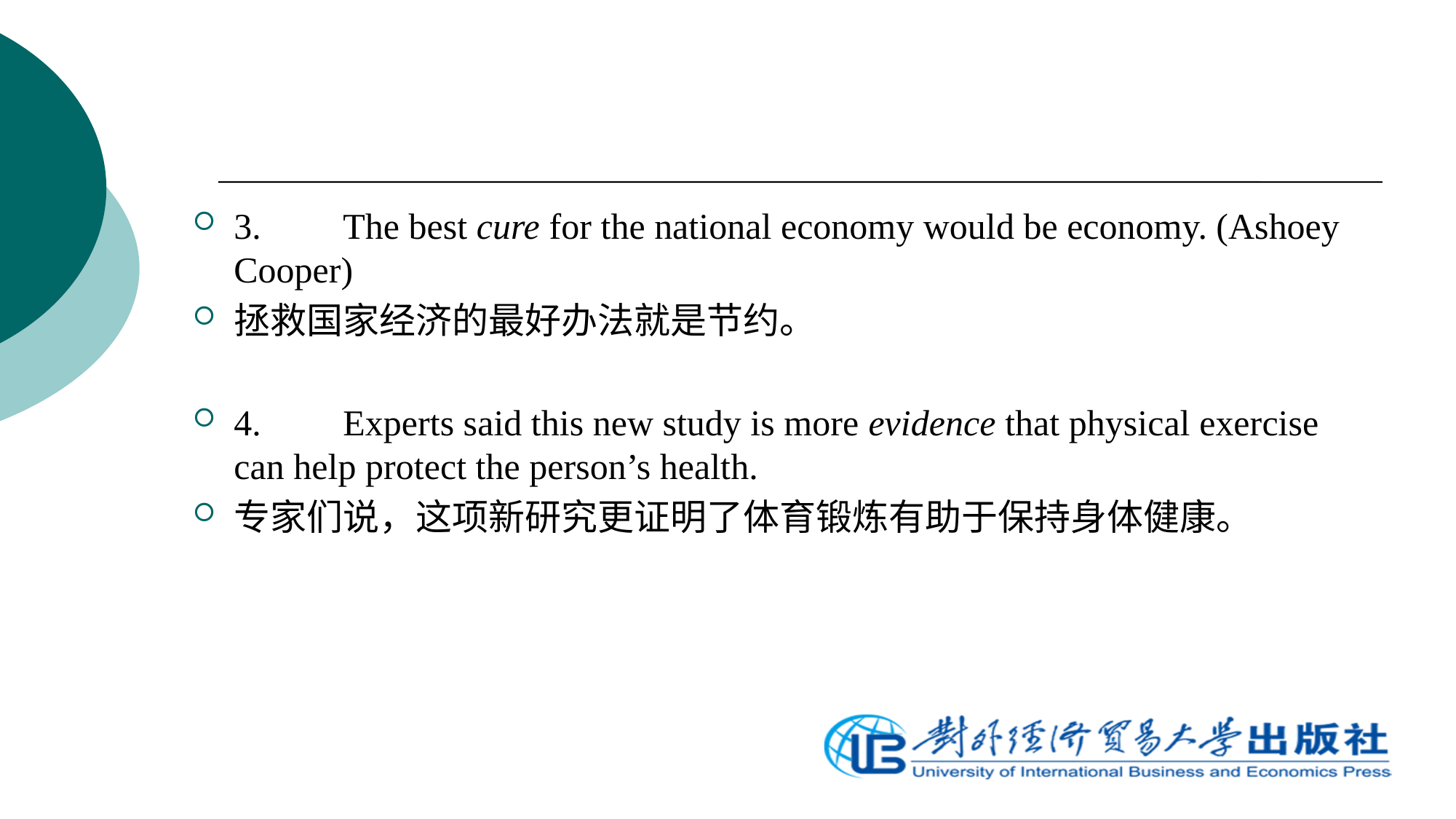

3.	The best cure for the national economy would be economy. (Ashoey Cooper)
拯救国家经济的最好办法就是节约。

4.	Experts said this new study is more evidence that physical exercise can help protect the person’s health.
专家们说，这项新研究更证明了体育锻炼有助于保持身体健康。